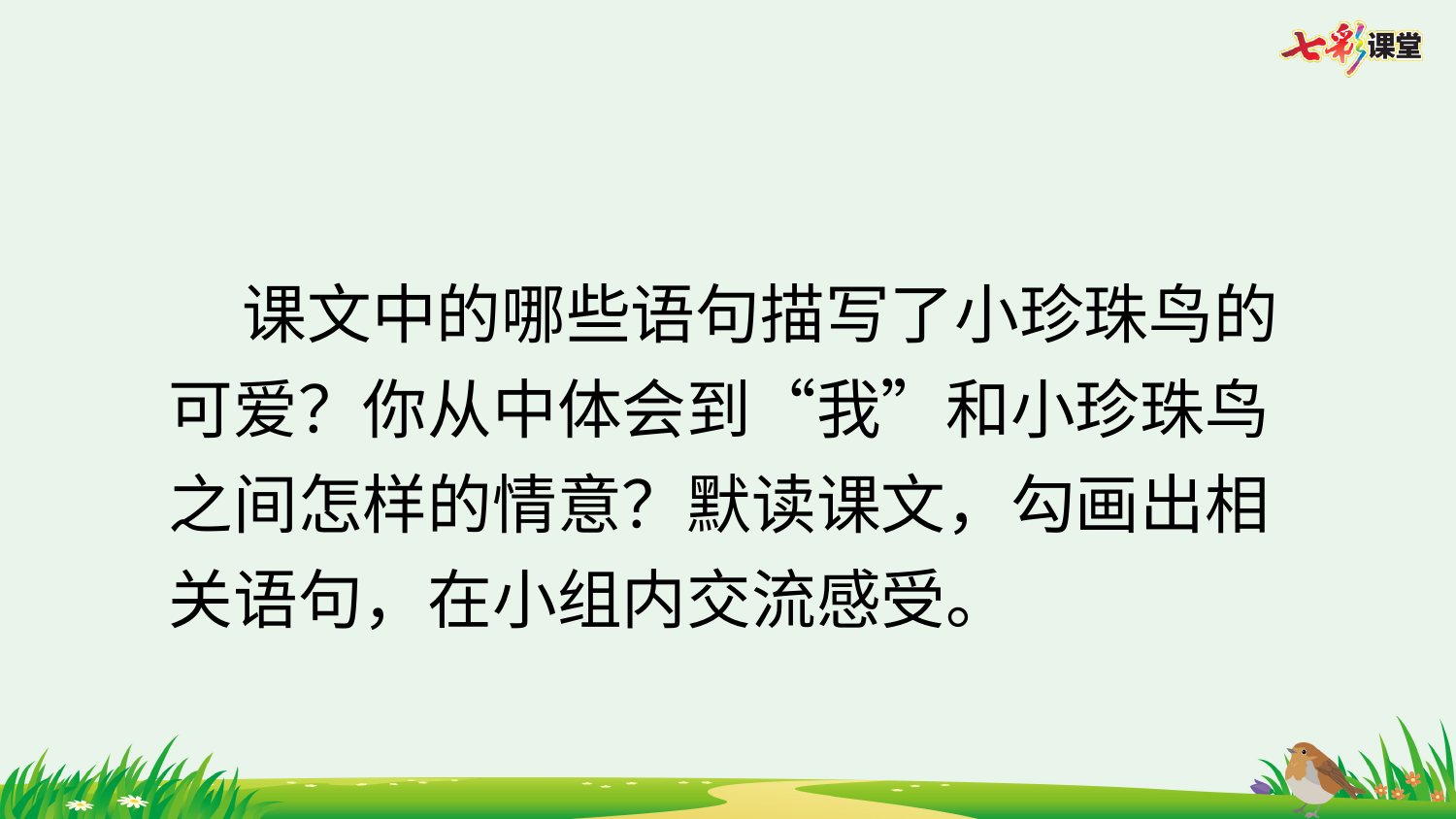

课文中的哪些语句描写了小珍珠鸟的可爱？你从中体会到“我”和小珍珠鸟之间怎样的情意？默读课文，勾画出相关语句，在小组内交流感受。